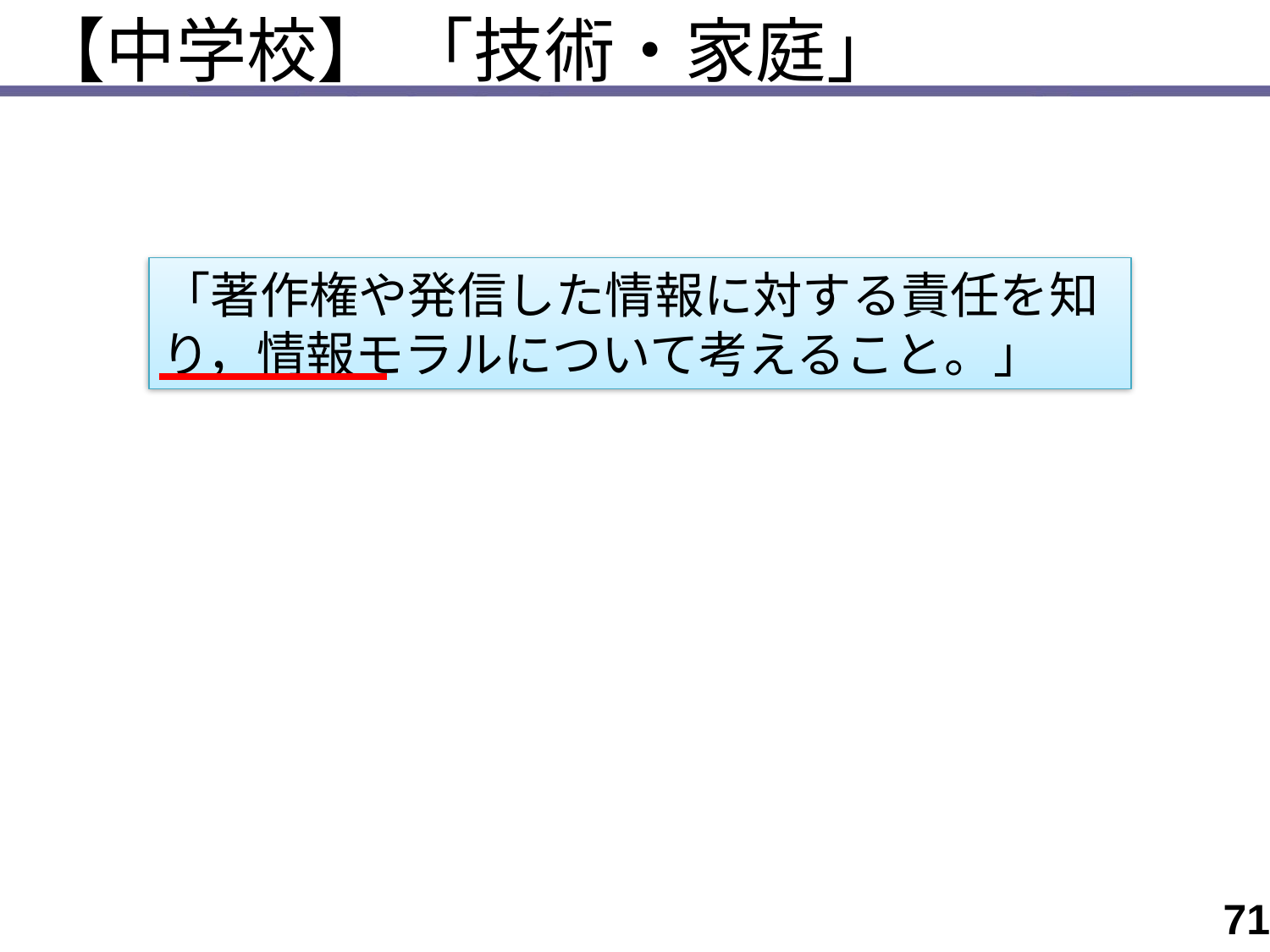

【中学校】 「技術・家庭」
「著作権や発信した情報に対する責任を知り，情報モラルについて考えること。」
71